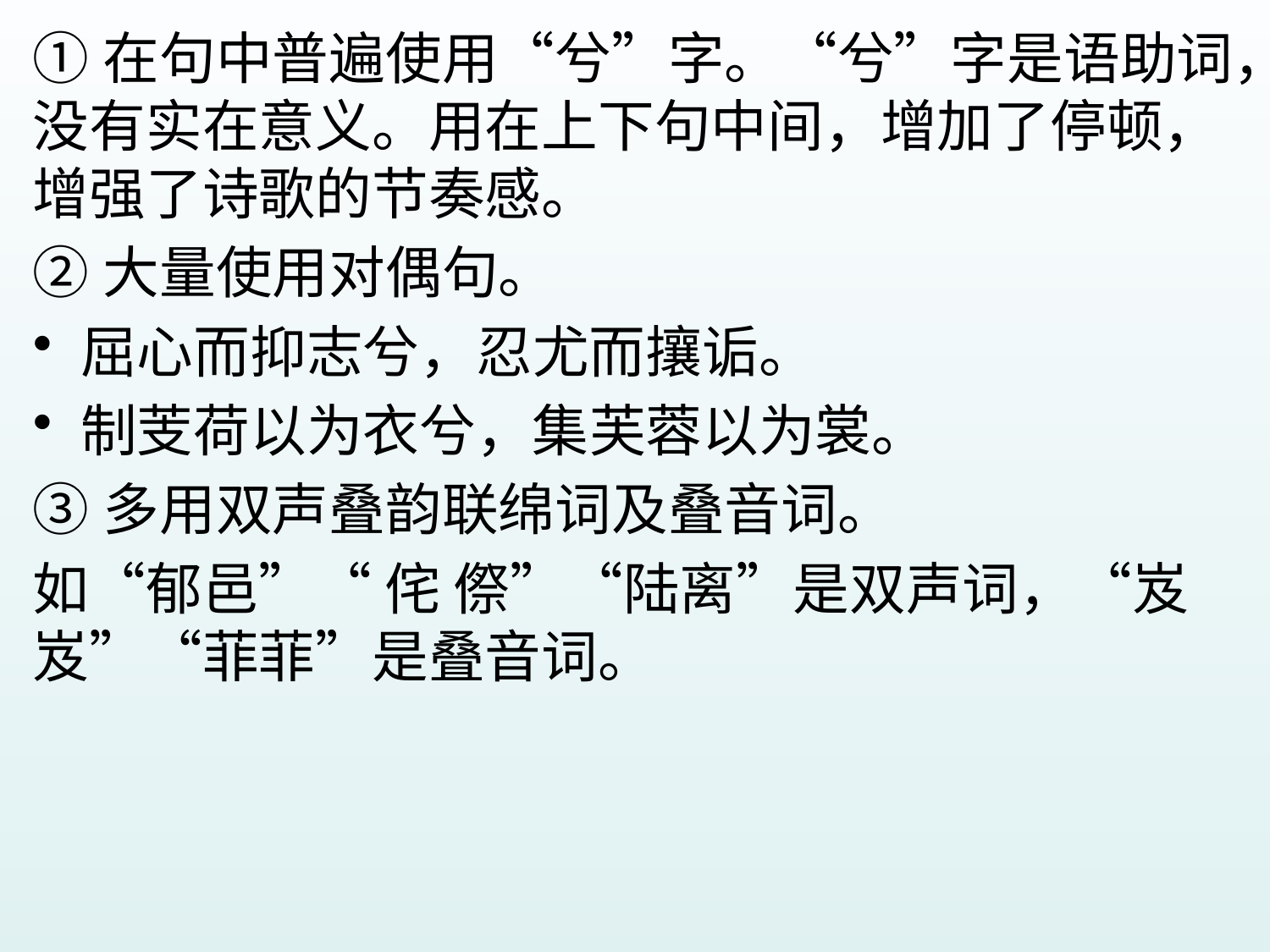

①在句中普遍使用“兮”字。“兮”字是语助词，没有实在意义。用在上下句中间，增加了停顿，增强了诗歌的节奏感。
②大量使用对偶句。
屈心而抑志兮，忍尤而攘诟。
制芰荷以为衣兮，集芙蓉以为裳。
③多用双声叠韵联绵词及叠音词。
如“郁邑”“ 侘 傺”“陆离”是双声词，“岌岌”“菲菲”是叠音词。